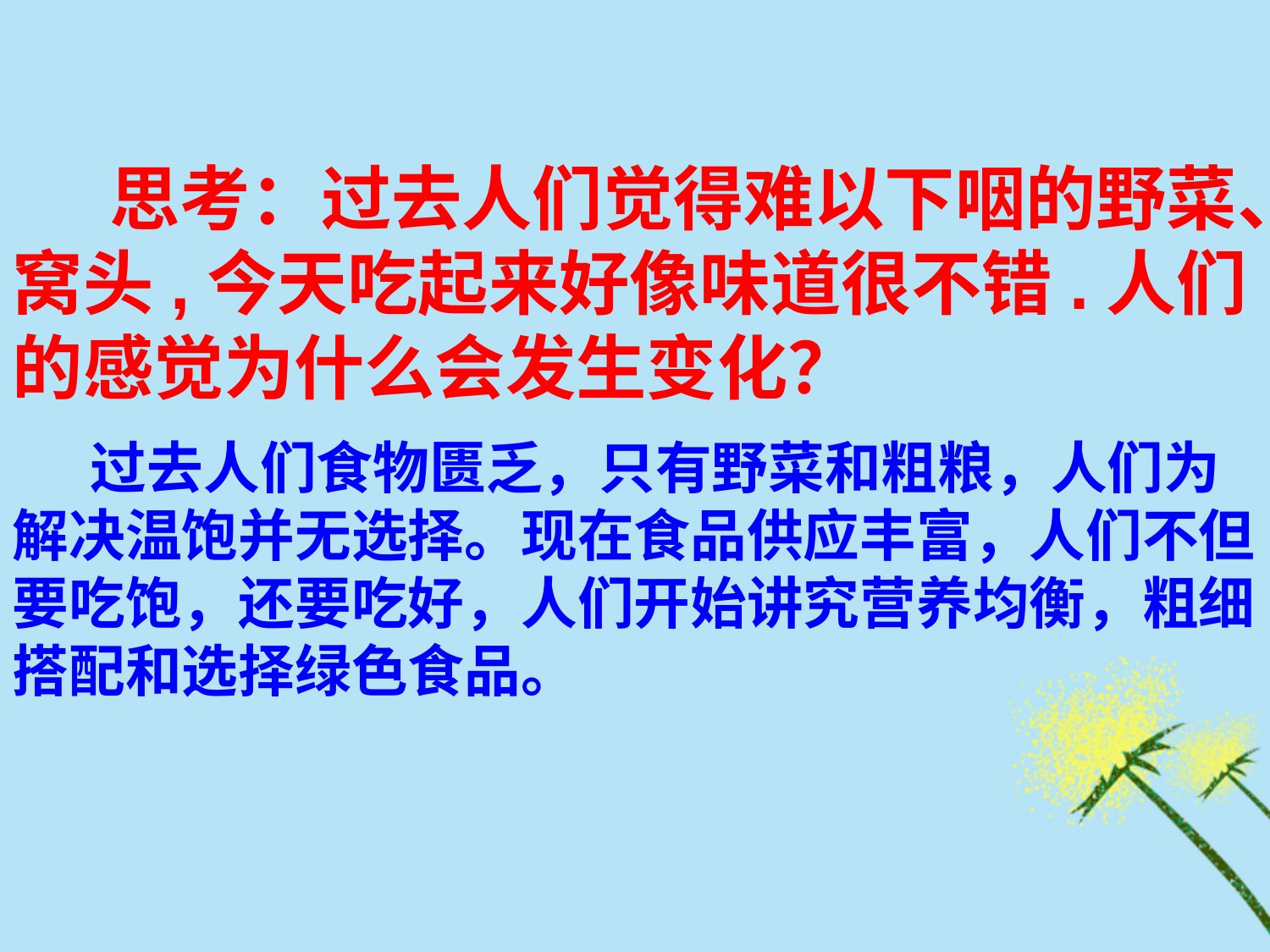

思考：过去人们觉得难以下咽的野菜、窝头,今天吃起来好像味道很不错.人们的感觉为什么会发生变化？
     过去人们食物匮乏，只有野菜和粗粮，人们为解决温饱并无选择。现在食品供应丰富，人们不但要吃饱，还要吃好，人们开始讲究营养均衡，粗细搭配和选择绿色食品。